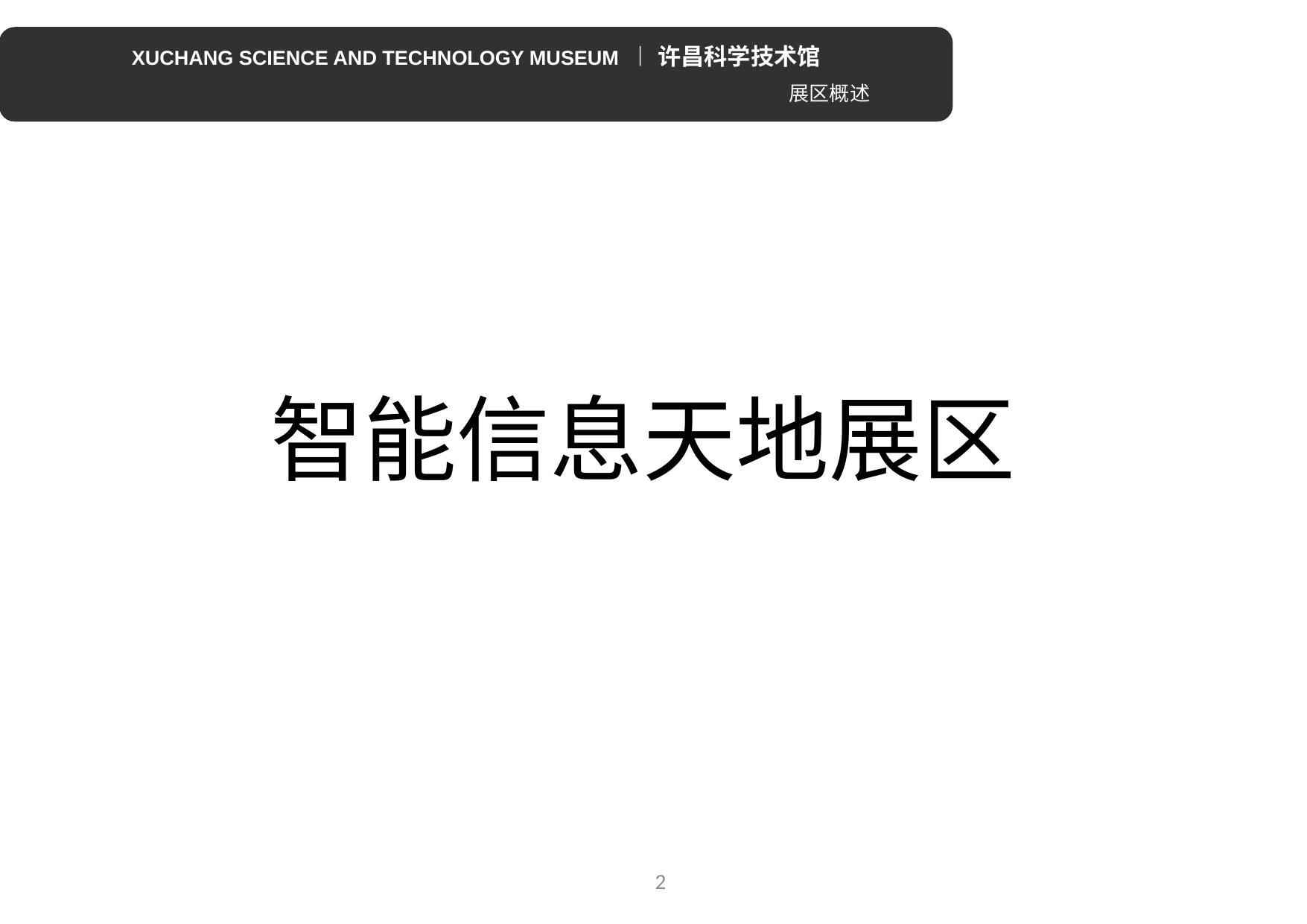

XUCHANG SCIENCE AND TECHNOLOGY MUSEUM ︱ 许昌科学技术馆
展区概述
智能信息天地展区
2